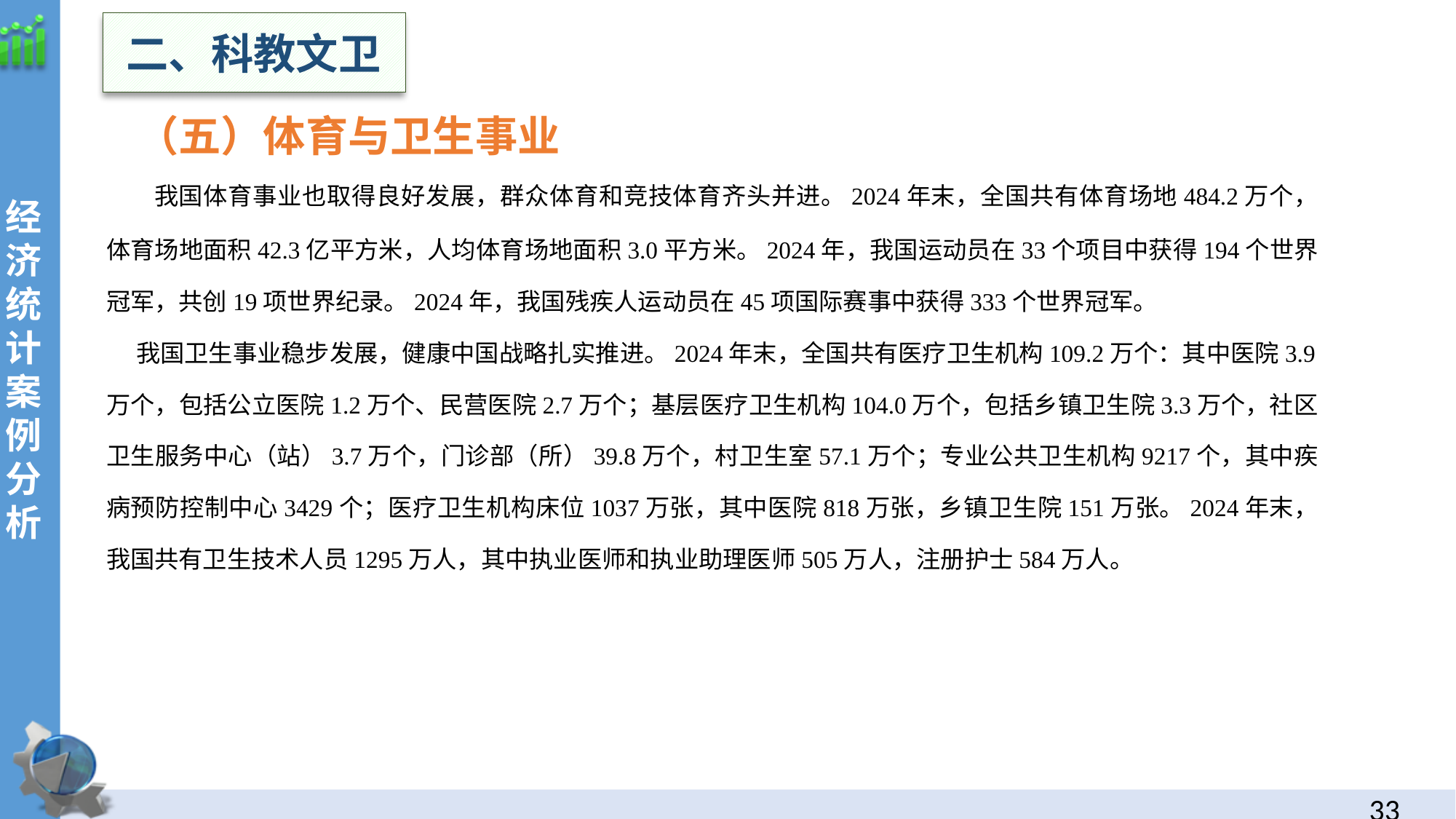

二、科教文卫

（五）体育与卫生事业
 我国体育事业也取得良好发展，群众体育和竞技体育齐头并进。2024年末，全国共有体育场地484.2万个，体育场地面积42.3亿平方米，人均体育场地面积3.0平方米。2024年，我国运动员在33个项目中获得194个世界冠军，共创19项世界纪录。2024年，我国残疾人运动员在45项国际赛事中获得333个世界冠军。
我国卫生事业稳步发展，健康中国战略扎实推进。2024年末，全国共有医疗卫生机构109.2万个：其中医院3.9万个，包括公立医院1.2万个、民营医院2.7万个；基层医疗卫生机构104.0万个，包括乡镇卫生院3.3万个，社区卫生服务中心（站）3.7万个，门诊部（所）39.8万个，村卫生室57.1万个；专业公共卫生机构9217个，其中疾病预防控制中心3429个；医疗卫生机构床位1037万张，其中医院818万张，乡镇卫生院151万张。2024年末，我国共有卫生技术人员1295万人，其中执业医师和执业助理医师505万人，注册护士584万人。
经
济统计案例分析

33